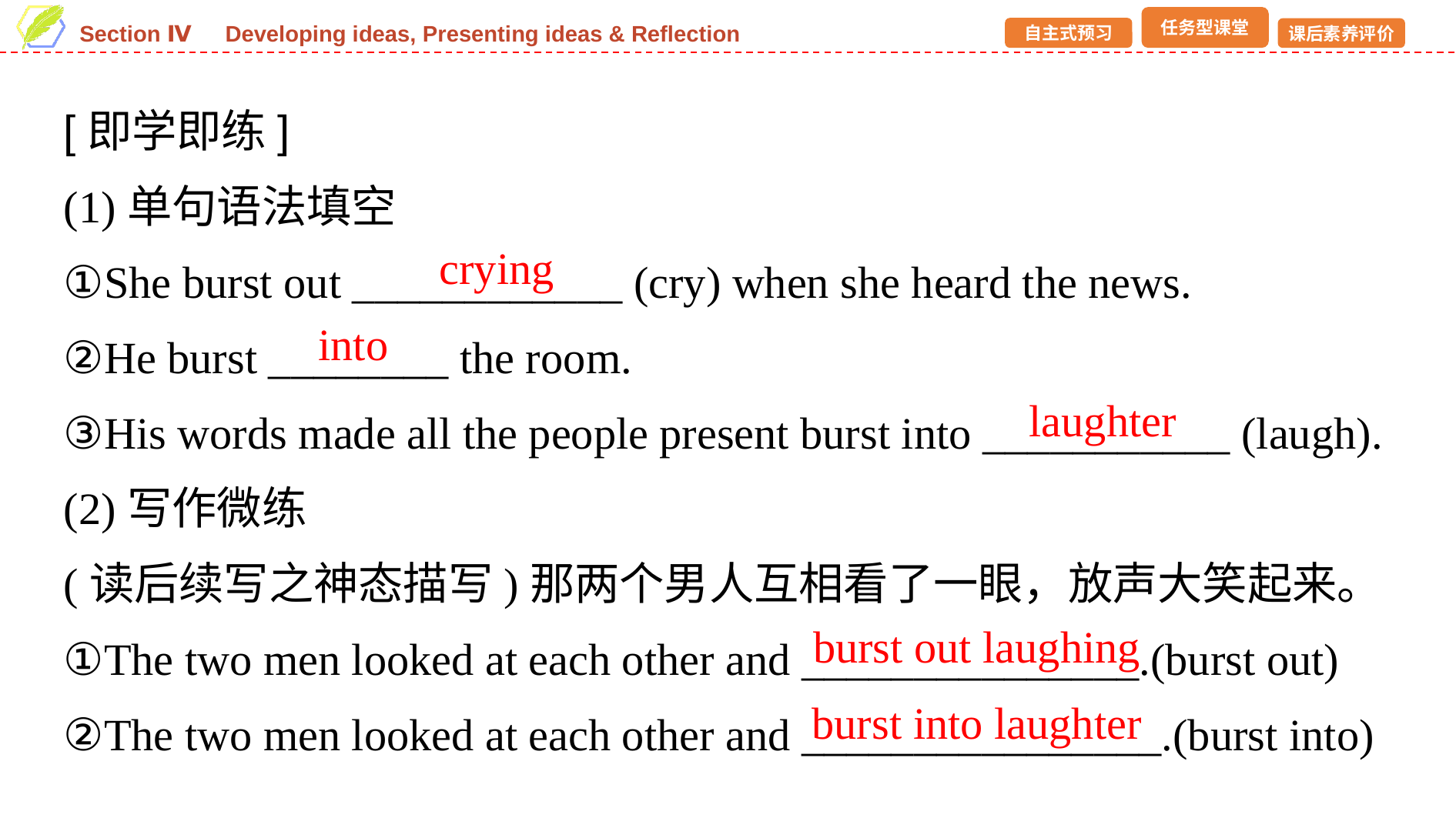

[即学即练]
(1)单句语法填空
①She burst out ____________ (cry) when she heard the news.
②He burst ________ the room.
③His words made all the people present burst into ___________ (laugh).
(2)写作微练
(读后续写之神态描写)那两个男人互相看了一眼，放声大笑起来。
①The two men looked at each other and _______________.(burst out)
②The two men looked at each other and ________________.(burst into)
crying
into
laughter
burst out laughing
burst into laughter